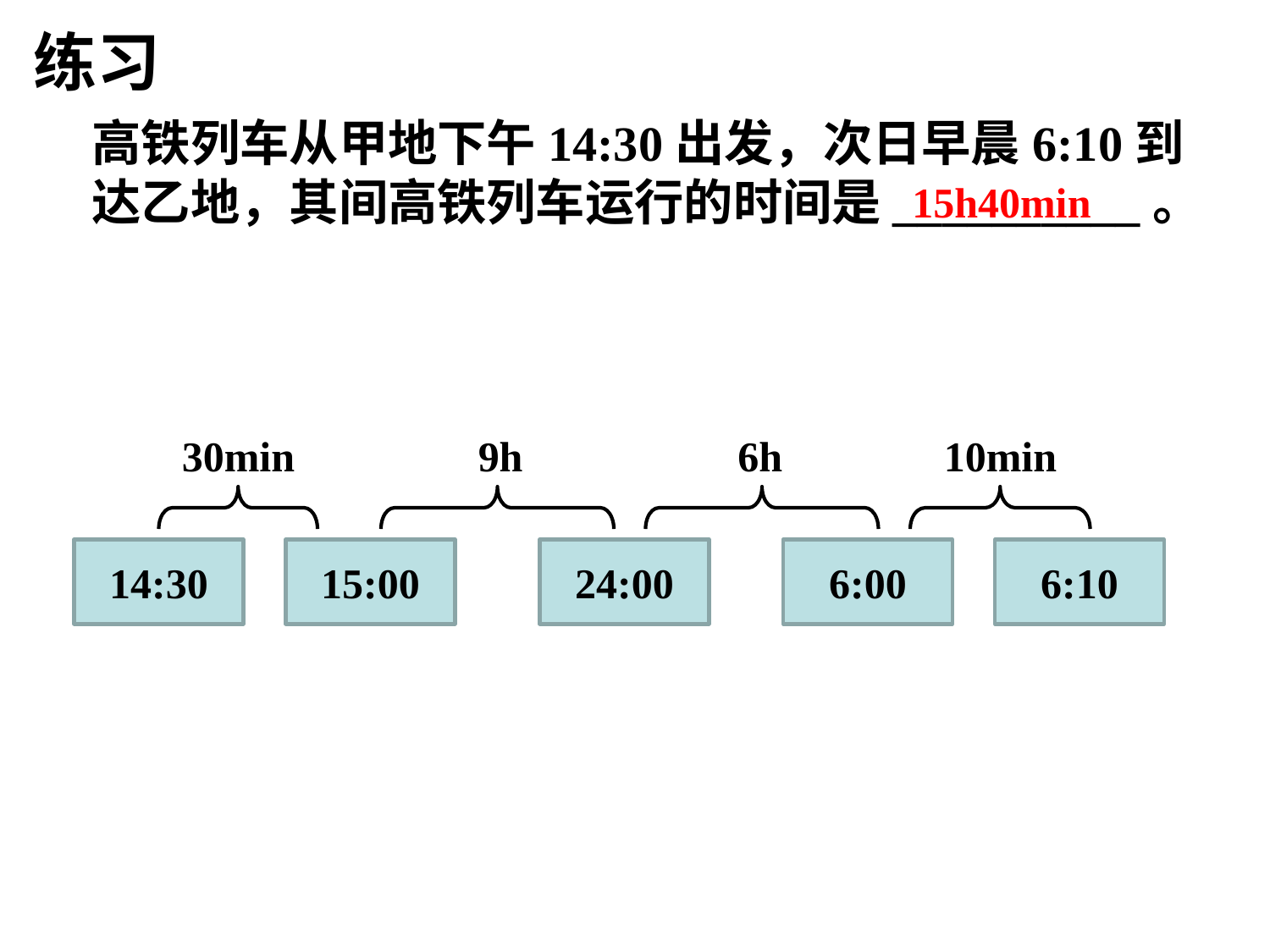

# 练习
高铁列车从甲地下午14:30出发，次日早晨6:10到达乙地，其间高铁列车运行的时间是__________。

15h40min

30min
9h
6h
10min

14:30
15:00
24:00
6:00
6:10